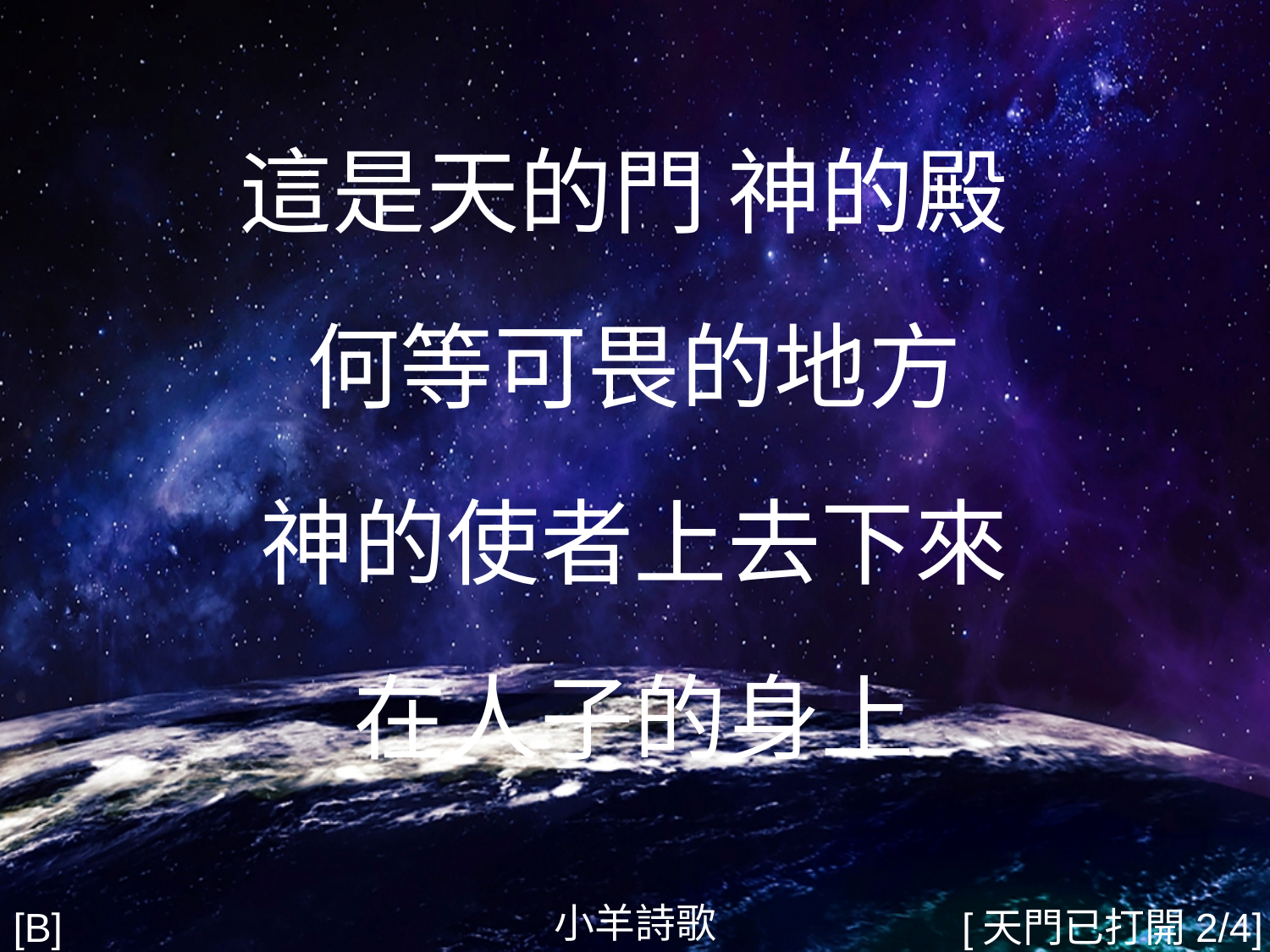

這是天的門 神的殿

何等可畏的地方

神的使者上去下來

在人子的身上
#

小羊詩歌
[B]
[天門已打開2/4]